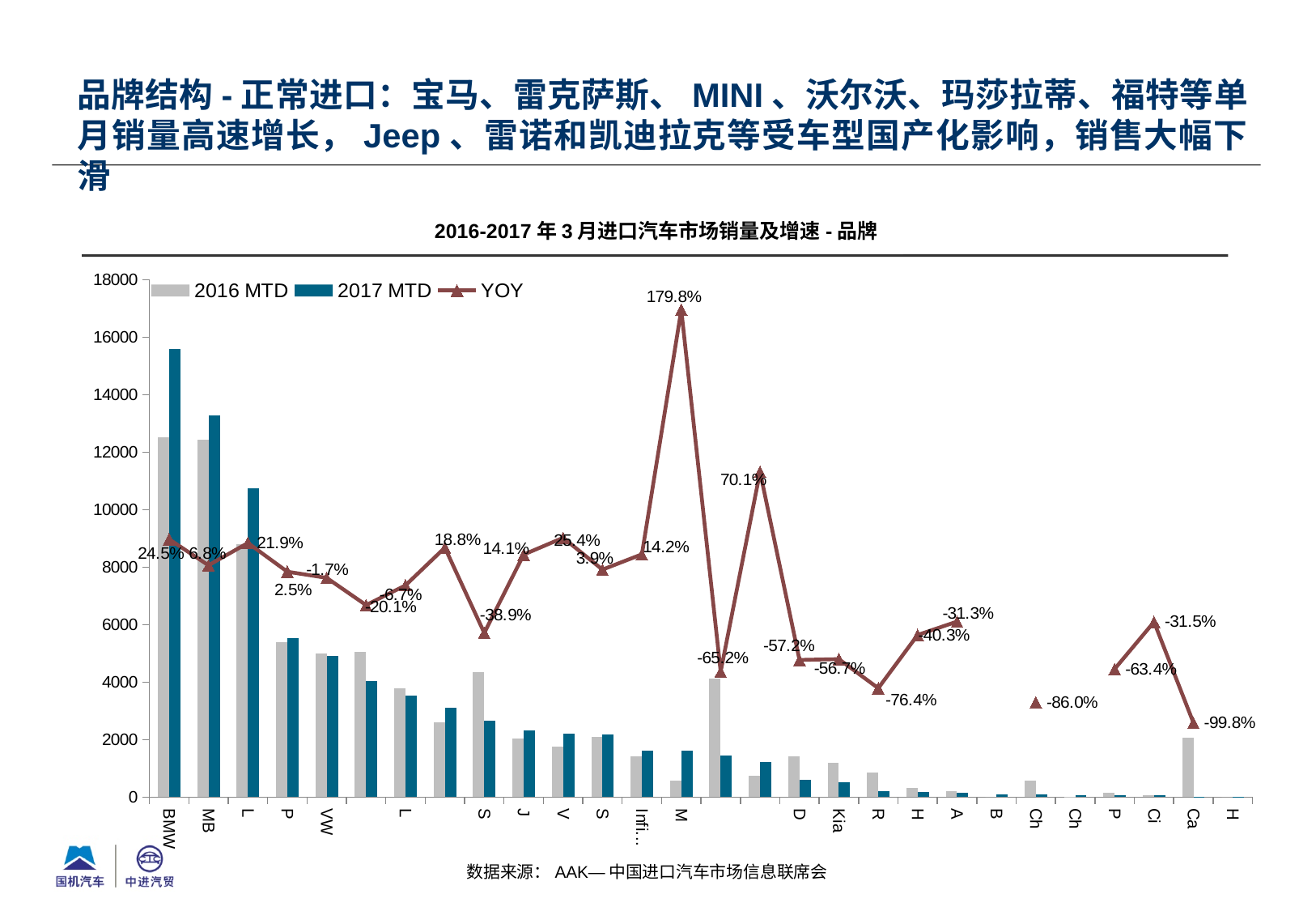

品牌结构-正常进口：宝马、雷克萨斯、MINI、沃尔沃、玛莎拉蒂、福特等单月销量高速增长，Jeep、雷诺和凯迪拉克等受车型国产化影响，销售大幅下滑
2016-2017年3月进口汽车市场销量及增速-品牌

### Chart

| Category | 2016 MTD | 2017 MTD | YOY |
|---|---|---|---|
| BMW | 12529.0 | 15593.0 | 0.24455263788011827 |
| MB | 12435.0 | 13284.0 | 0.06827503015681538 |
| Lexus | 8813.0 | 10747.0 | 0.21944854192669933 |
| Porsche  | 5390.0 | 5524.0 | 0.02486085343228206 |
| VW | 4995.0 | 4911.0 | -0.0168168168168168 |
| Audi | 5064.0 | 4046.0 | -0.2010268562401264 |
| Land Rover | 3780.0 | 3525.0 | -0.06746031746031747 |
| MINI | 2610.0 | 3100.0 | 0.18773946360153276 |
| Subaru | 4347.0 | 2655.0 | -0.3892339544513458 |
| Jaguar | 2027.0 | 2312.0 | 0.14060187469166263 |
| Volvo | 1753.0 | 2199.0 | 0.25442099258414175 |
| Smart | 2088.0 | 2170.0 | 0.039272030651341 |
| Infiniti | 1418.0 | 1620.0 | 0.1424541607898449 |
| Maserati | 573.0 | 1603.0 | 1.7975567190226878 |
| Jeep | 4128.0 | 1437.0 | -0.6518895348837215 |
| Ford | 725.0 | 1233.0 | 0.7006896551724142 |
| Dodge | 1410.0 | 603.0 | -0.5723404255319149 |
| Kia | 1201.0 | 520.0 | -0.5670274771024146 |
| Renault | 850.0 | 201.0 | -0.7635294117647063 |
| Hyundai | 310.0 | 185.0 | -0.40322580645161277 |
| Acura | 211.0 | 145.0 | -0.3127962085308058 |
| Buick | 0.0 | 98.0 | None |
| Chrysler | 570.0 | 80.0 | -0.859649122807018 |
| Chevrolet | 4.0 | 68.0 | None |
| Peugeot | 142.0 | 52.0 | -0.633802816901409 |
| Citroen | 73.0 | 50.0 | -0.31506849315068547 |
| Cadillac | 2056.0 | 4.0 | -0.9980544747081717 |
| Honda | 0.0 | 1.0 | None |
数据来源：AAK—中国进口汽车市场信息联席会